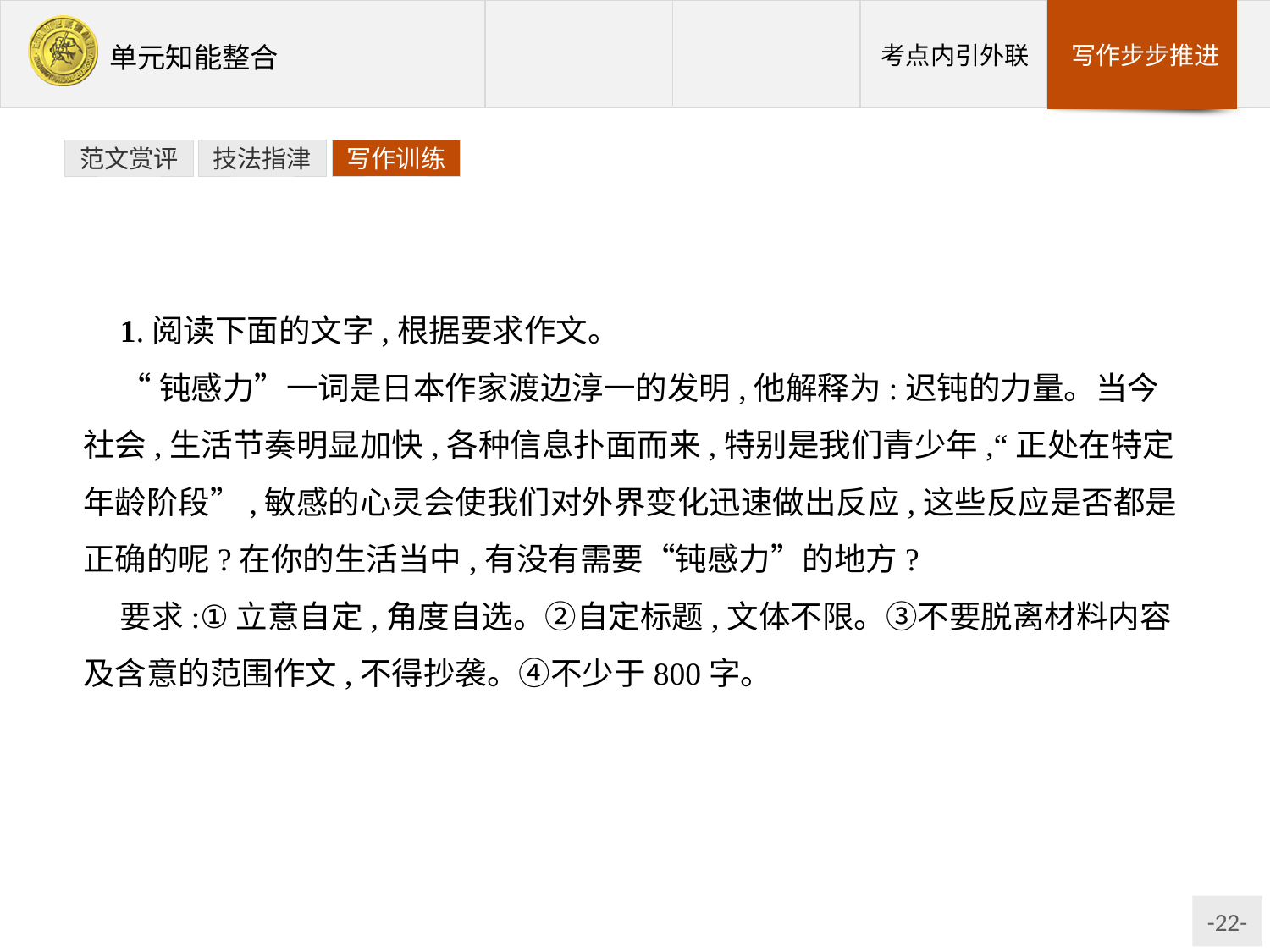

范文赏评
技法指津
写作训练
1.阅读下面的文字,根据要求作文。
“钝感力”一词是日本作家渡边淳一的发明,他解释为:迟钝的力量。当今社会,生活节奏明显加快,各种信息扑面而来,特别是我们青少年,“正处在特定年龄阶段”,敏感的心灵会使我们对外界变化迅速做出反应,这些反应是否都是正确的呢?在你的生活当中,有没有需要“钝感力”的地方?
要求:①立意自定,角度自选。②自定标题,文体不限。③不要脱离材料内容及含意的范围作文,不得抄袭。④不少于800字。